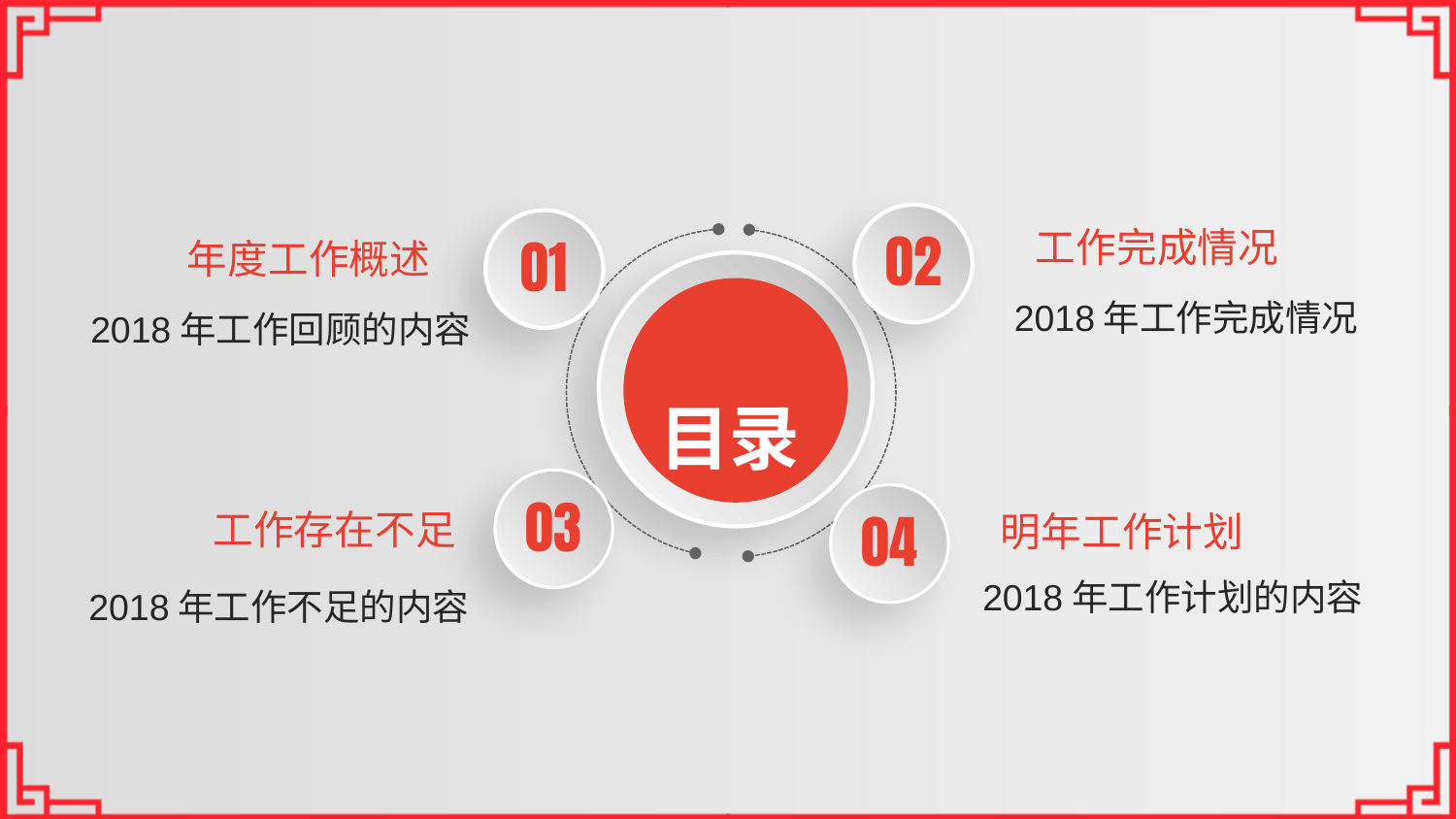

02

01
工作完成情况
年度工作概述

2018年工作完成情况
2018年工作回顾的内容
目录

03

04
工作存在不足
明年工作计划
2018年工作计划的内容
2018年工作不足的内容